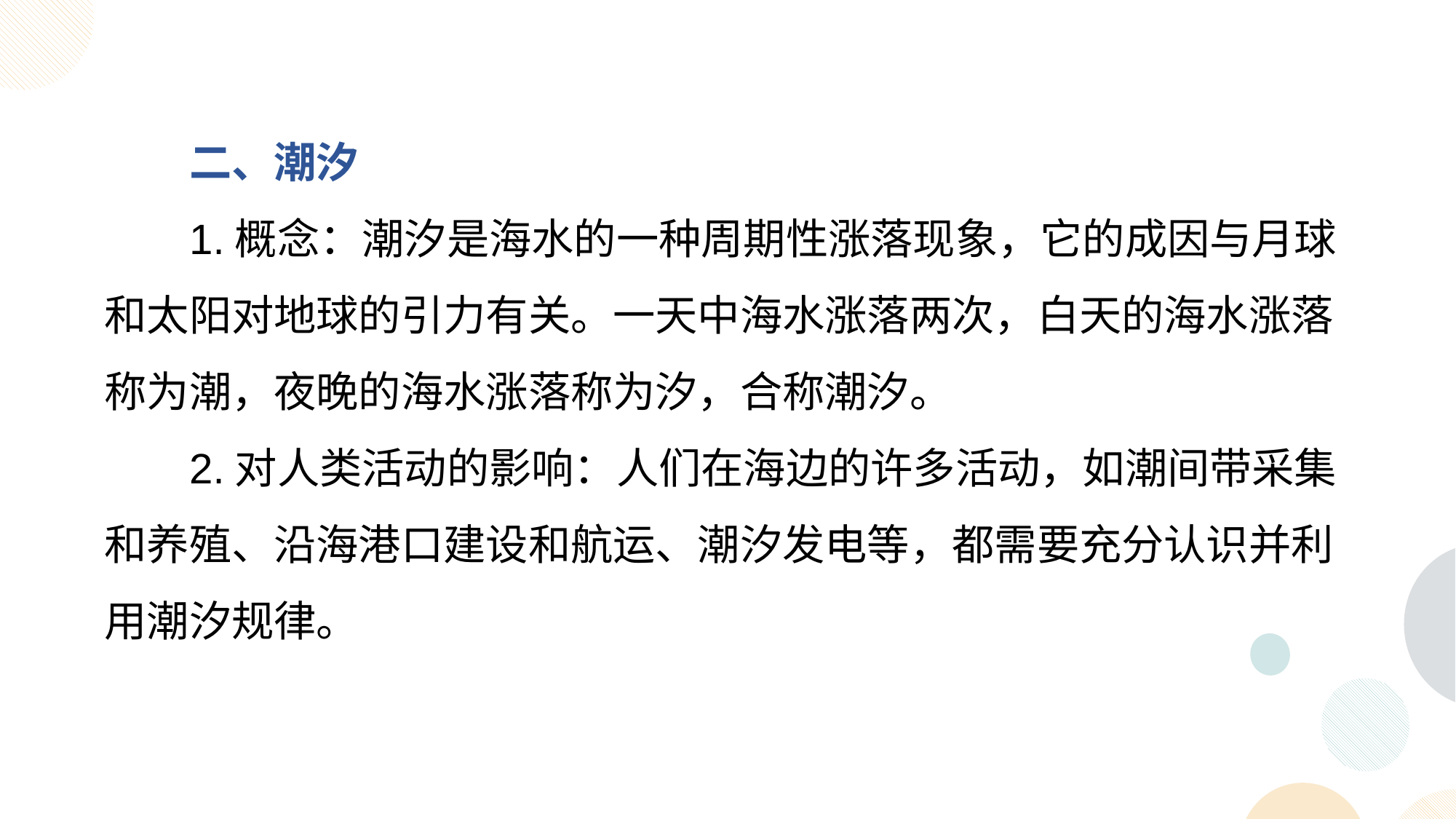

二、潮汐
1.概念：潮汐是海水的一种周期性涨落现象，它的成因与月球和太阳对地球的引力有关。一天中海水涨落两次，白天的海水涨落称为潮，夜晚的海水涨落称为汐，合称潮汐。
2.对人类活动的影响：人们在海边的许多活动，如潮间带采集和养殖、沿海港口建设和航运、潮汐发电等，都需要充分认识并利用潮汐规律。